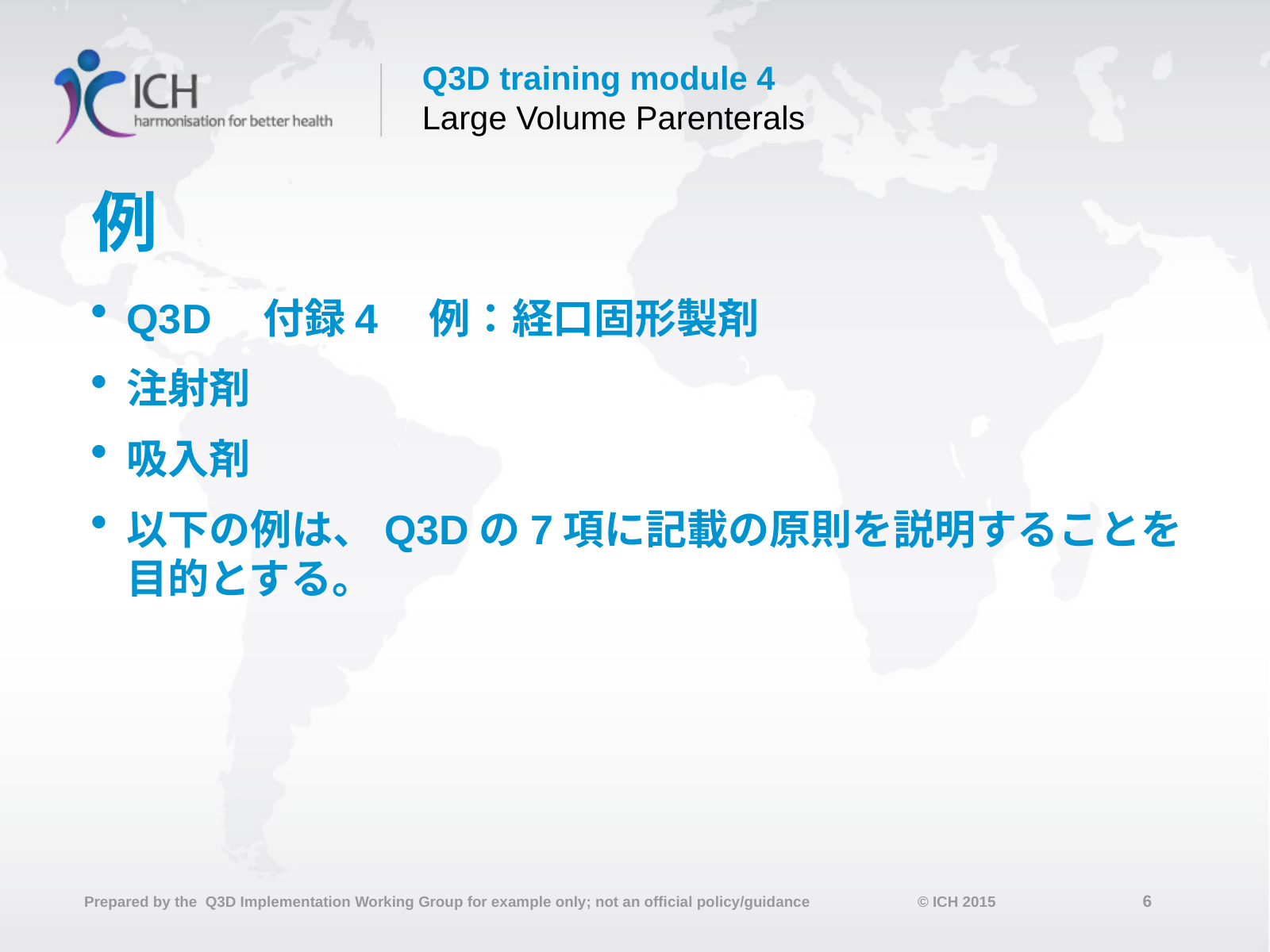

# 例
Q3D　付録4　例：経口固形製剤
注射剤
吸入剤
以下の例は、Q3Dの7項に記載の原則を説明することを目的とする。